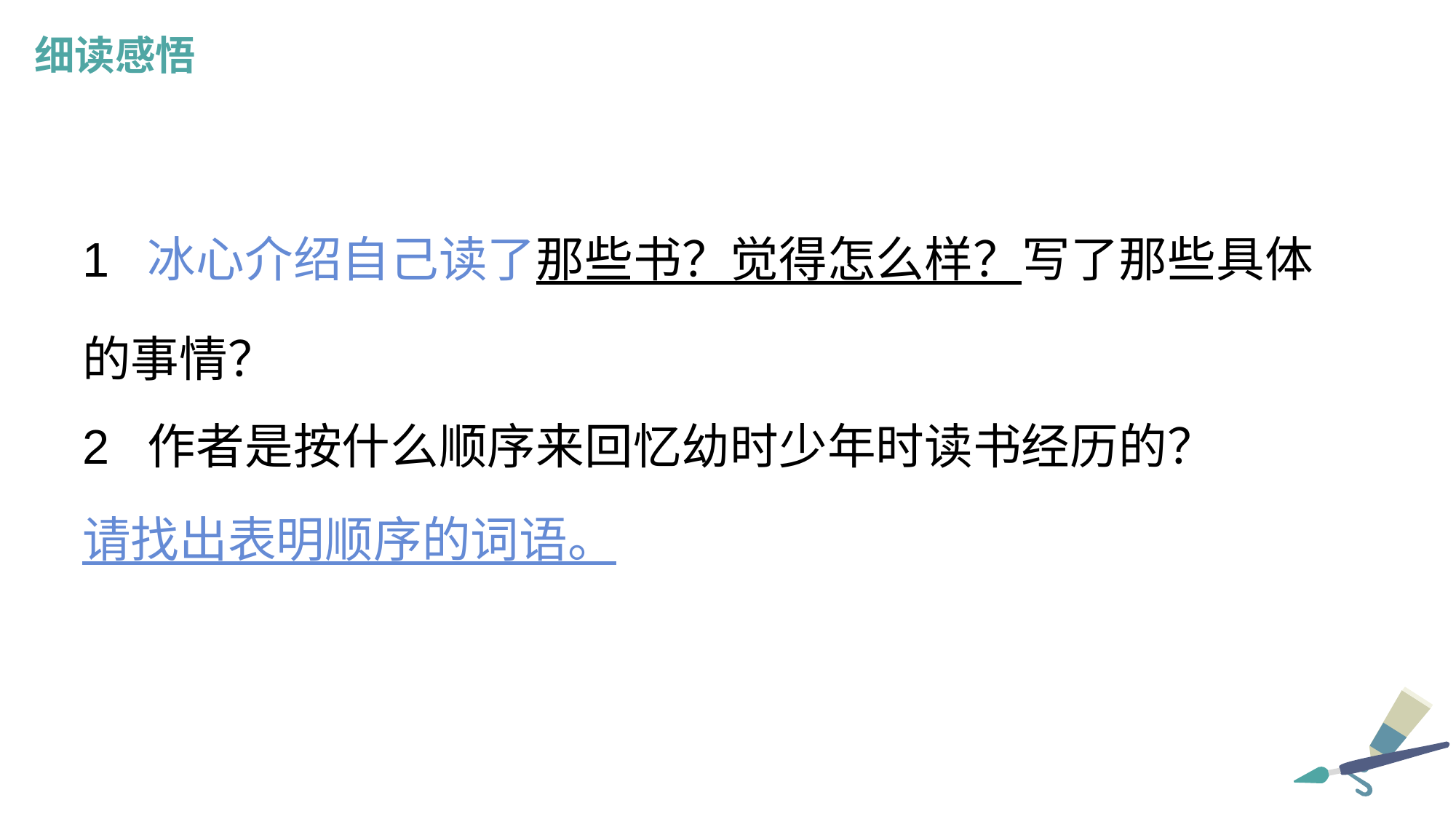

细读感悟
1  冰心介绍自己读了那些书？觉得怎么样？写了那些具体的事情？
2  作者是按什么顺序来回忆幼时少年时读书经历的？请找出表明顺序的词语。